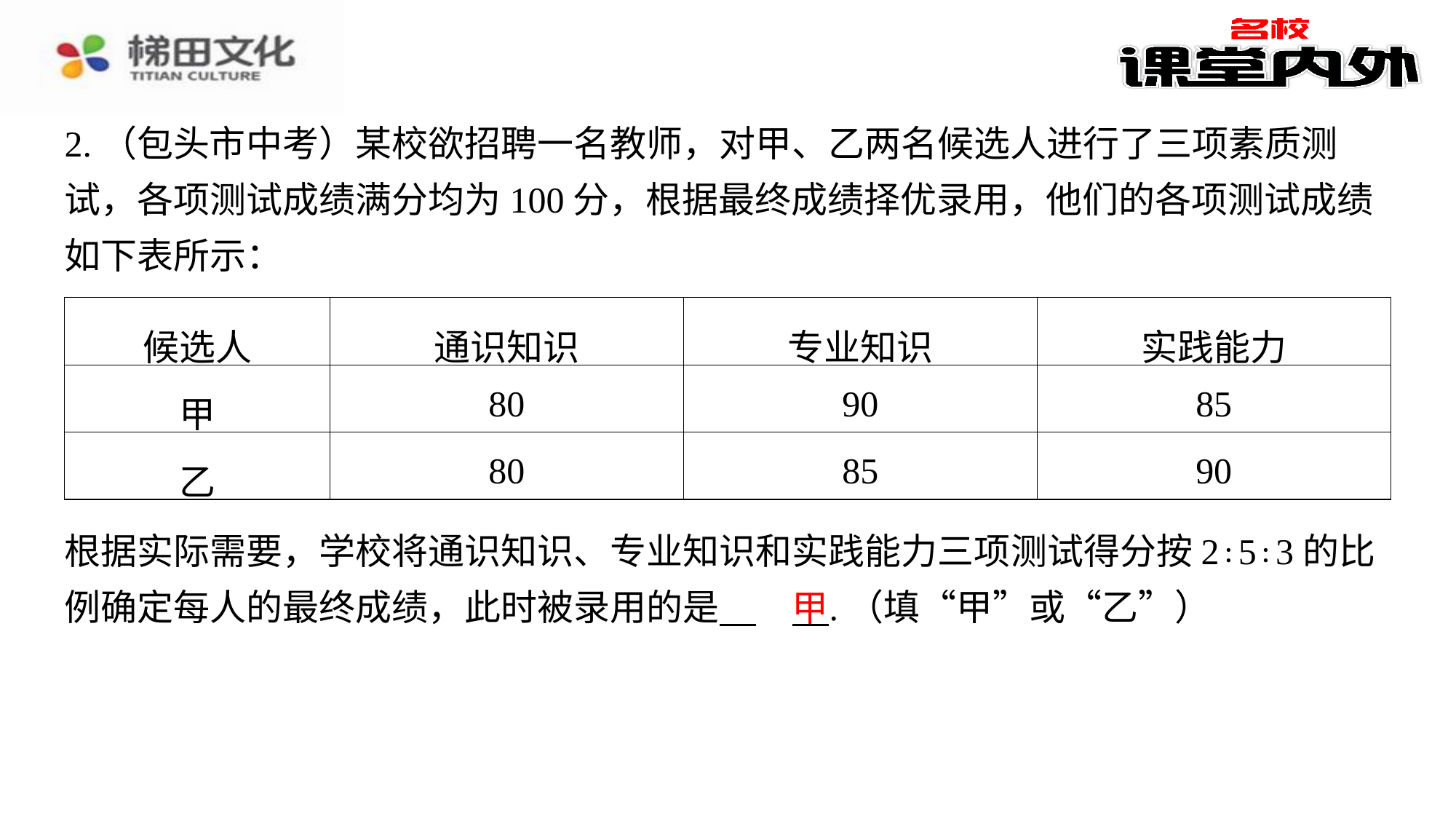

2.（包头市中考）某校欲招聘一名教师，对甲、乙两名候选人进行了三项素质测试，各项测试成绩满分均为100分，根据最终成绩择优录用，他们的各项测试成绩如下表所示：
| 候选人 | 通识知识 | 专业知识 | 实践能力 |
| --- | --- | --- | --- |
| 甲 | 80 | 90 | 85 |
| 乙 | 80 | 85 | 90 |
根据实际需要，学校将通识知识、专业知识和实践能力三项测试得分按2∶5∶3的比例确定每人的最终成绩，此时被录用的是 　甲　⁠.（填“甲”或“乙”）
甲